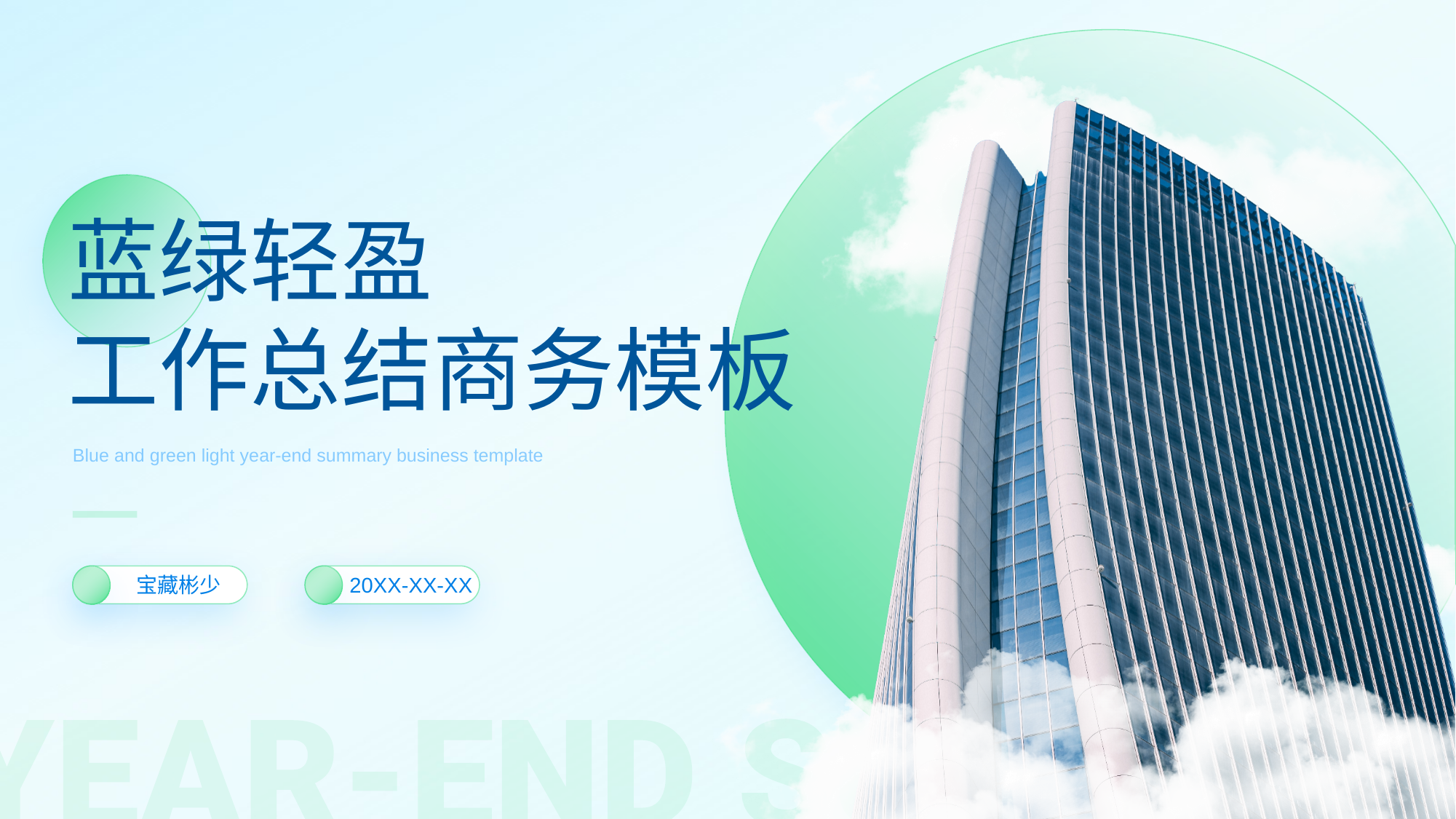

蓝绿轻盈
工作总结商务模板
Blue and green light year-end summary business template

宝藏彬少

20XX-XX-XX